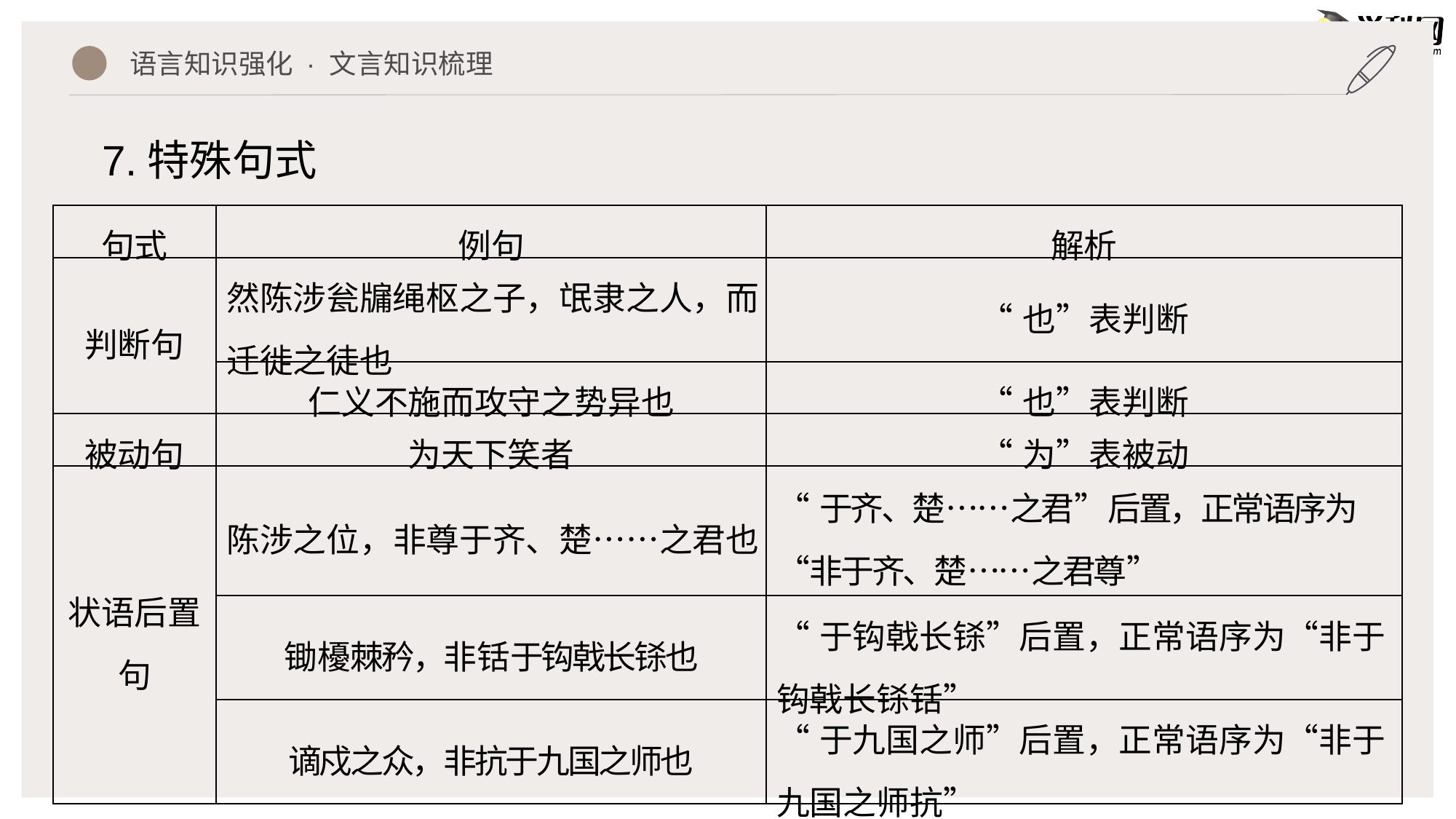

语言知识强化 · 文言知识梳理

7.特殊句式
| 句式 | 例句 | 解析 |
| --- | --- | --- |
| 判断句 | 然陈涉瓮牖绳枢之子，氓隶之人，而迁徙之徒也 | “也”表判断 |
|  | 仁义不施而攻守之势异也 | “也”表判断 |
| 被动句 | 为天下笑者 | “为”表被动 |
| 状语后置句 | 陈涉之位，非尊于齐、楚……之君也 | “于齐、楚……之君”后置，正常语序为“非于齐、楚……之君尊” |
|  | 锄櫌棘矜，非铦于钩戟长铩也 | “于钩戟长铩”后置，正常语序为“非于钩戟长铩铦” |
|  | 谪戍之众，非抗于九国之师也 | “于九国之师”后置，正常语序为“非于九国之师抗” |